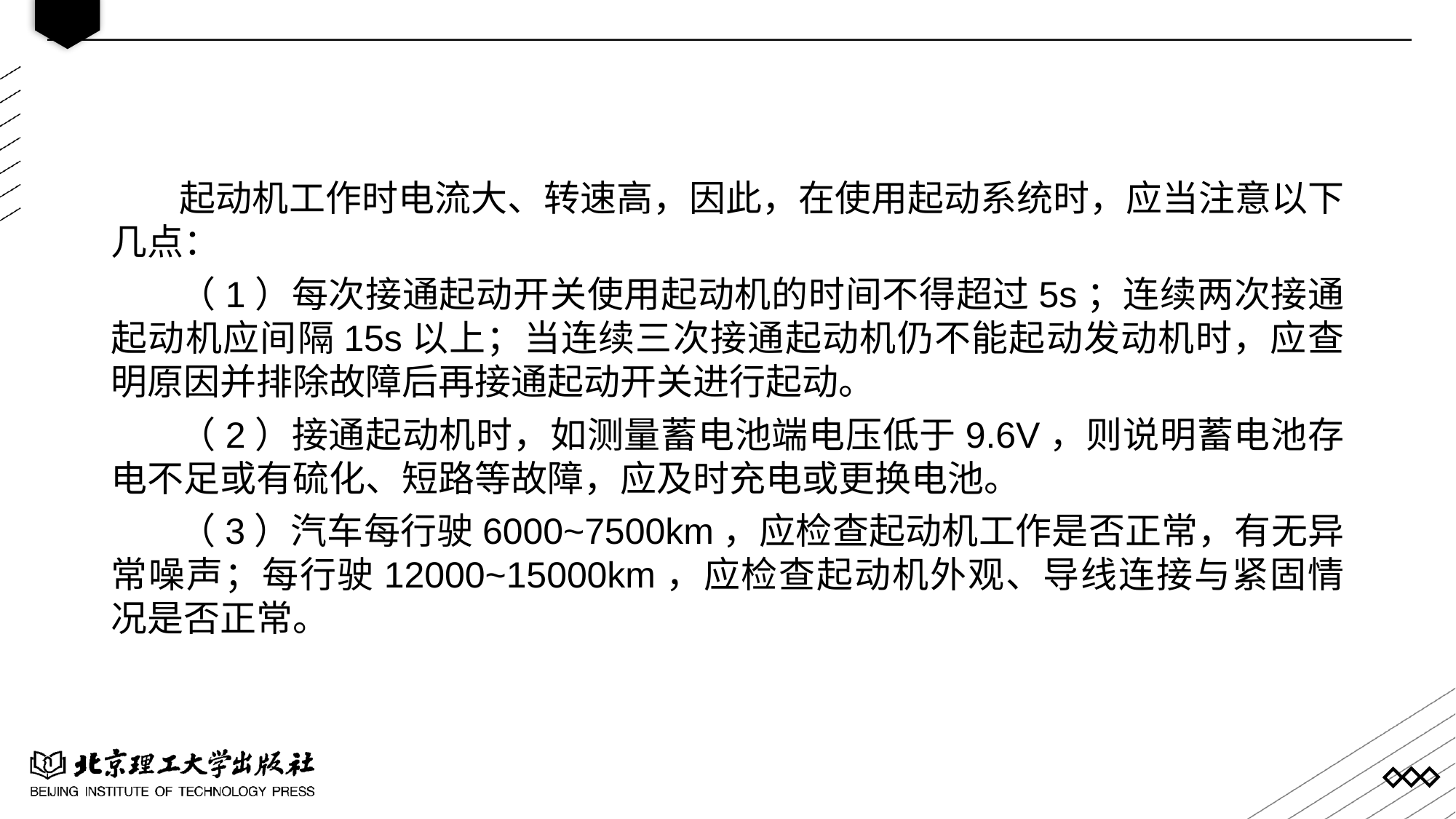

起动机工作时电流大、转速高，因此，在使用起动系统时，应当注意以下几点：
（1）每次接通起动开关使用起动机的时间不得超过5s；连续两次接通起动机应间隔15s以上；当连续三次接通起动机仍不能起动发动机时，应查明原因并排除故障后再接通起动开关进行起动。
（2）接通起动机时，如测量蓄电池端电压低于9.6V，则说明蓄电池存电不足或有硫化、短路等故障，应及时充电或更换电池。
（3）汽车每行驶6000~7500km，应检查起动机工作是否正常，有无异常噪声；每行驶12000~15000km，应检查起动机外观、导线连接与紧固情况是否正常。